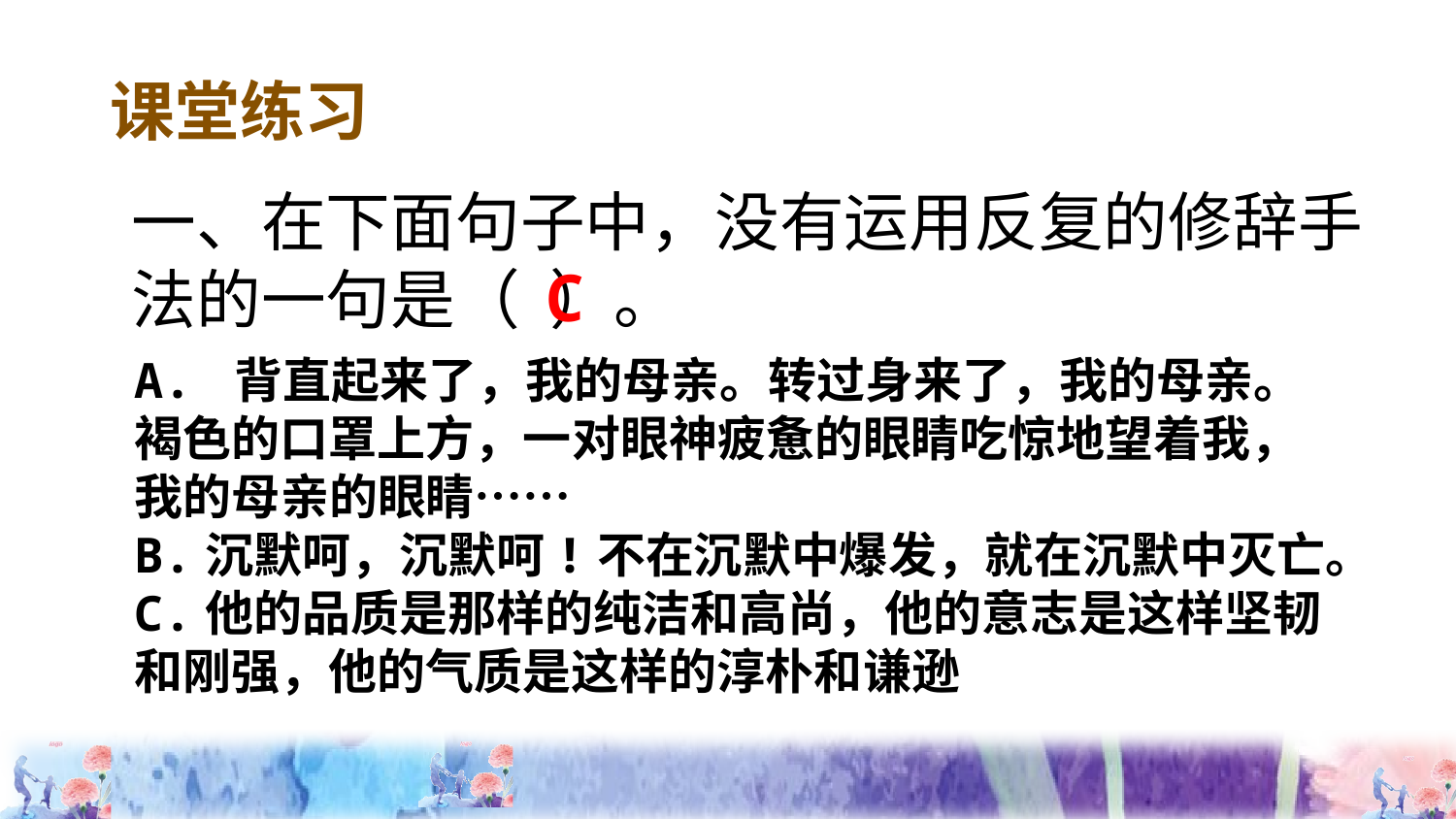

课堂练习
一、在下面句子中，没有运用反复的修辞手法的一句是（  ）。
C
A. 背直起来了，我的母亲。转过身来了，我的母亲。褐色的口罩上方，一对眼神疲惫的眼睛吃惊地望着我，我的母亲的眼睛……
B.沉默呵，沉默呵!不在沉默中爆发，就在沉默中灭亡。
C.他的品质是那样的纯洁和高尚，他的意志是这样坚韧和刚强，他的气质是这样的淳朴和谦逊